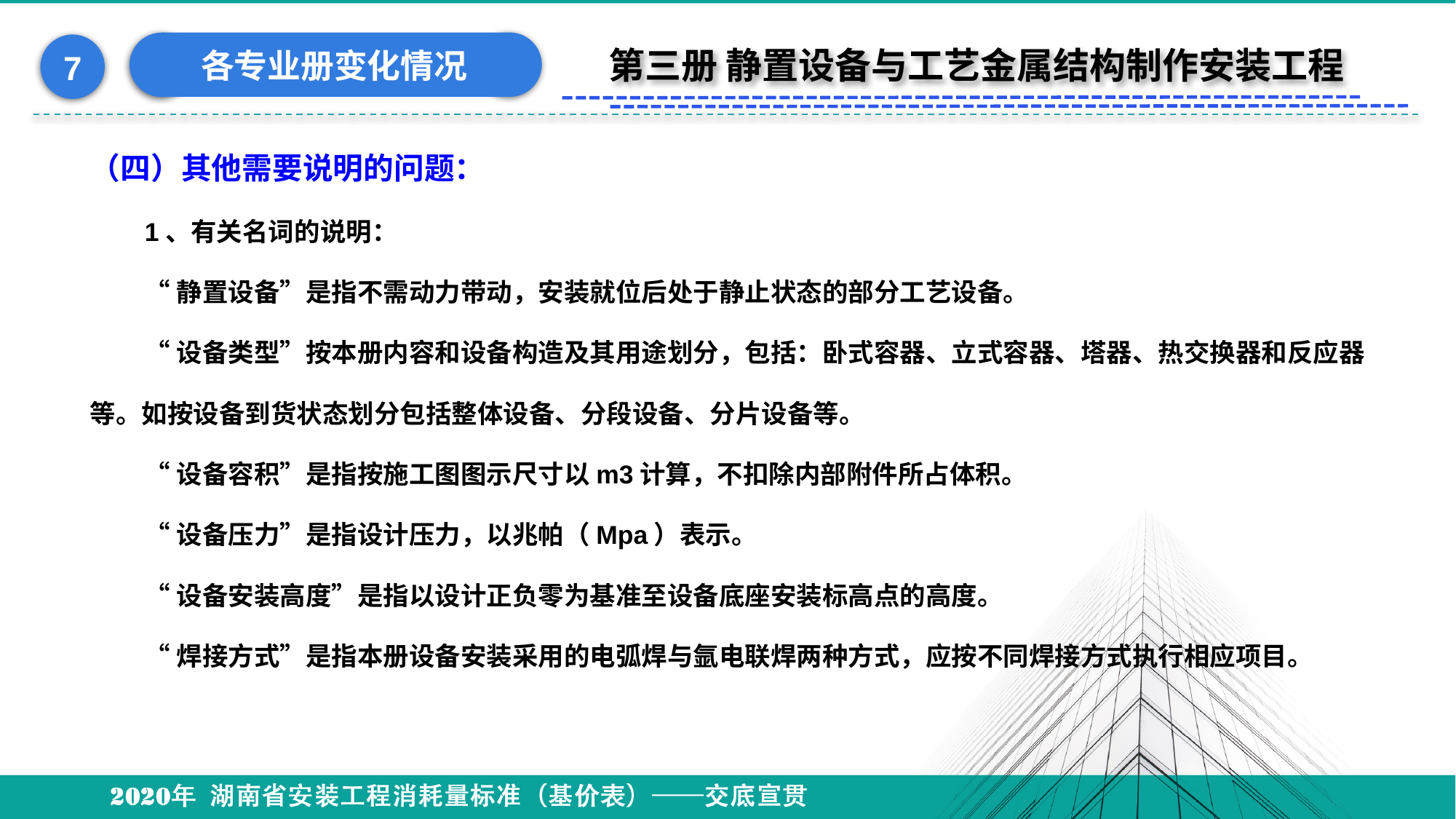

各专业册变化情况

7
第三册 静置设备与工艺金属结构制作安装工程
（四）其他需要说明的问题：
1、有关名词的说明：
“静置设备”是指不需动力带动，安装就位后处于静止状态的部分工艺设备。
“设备类型”按本册内容和设备构造及其用途划分，包括：卧式容器、立式容器、塔器、热交换器和反应器等。如按设备到货状态划分包括整体设备、分段设备、分片设备等。
“设备容积”是指按施工图图示尺寸以m3计算，不扣除内部附件所占体积。
“设备压力”是指设计压力，以兆帕（Mpa）表示。
“设备安装高度”是指以设计正负零为基准至设备底座安装标高点的高度。
“焊接方式”是指本册设备安装采用的电弧焊与氩电联焊两种方式，应按不同焊接方式执行相应项目。